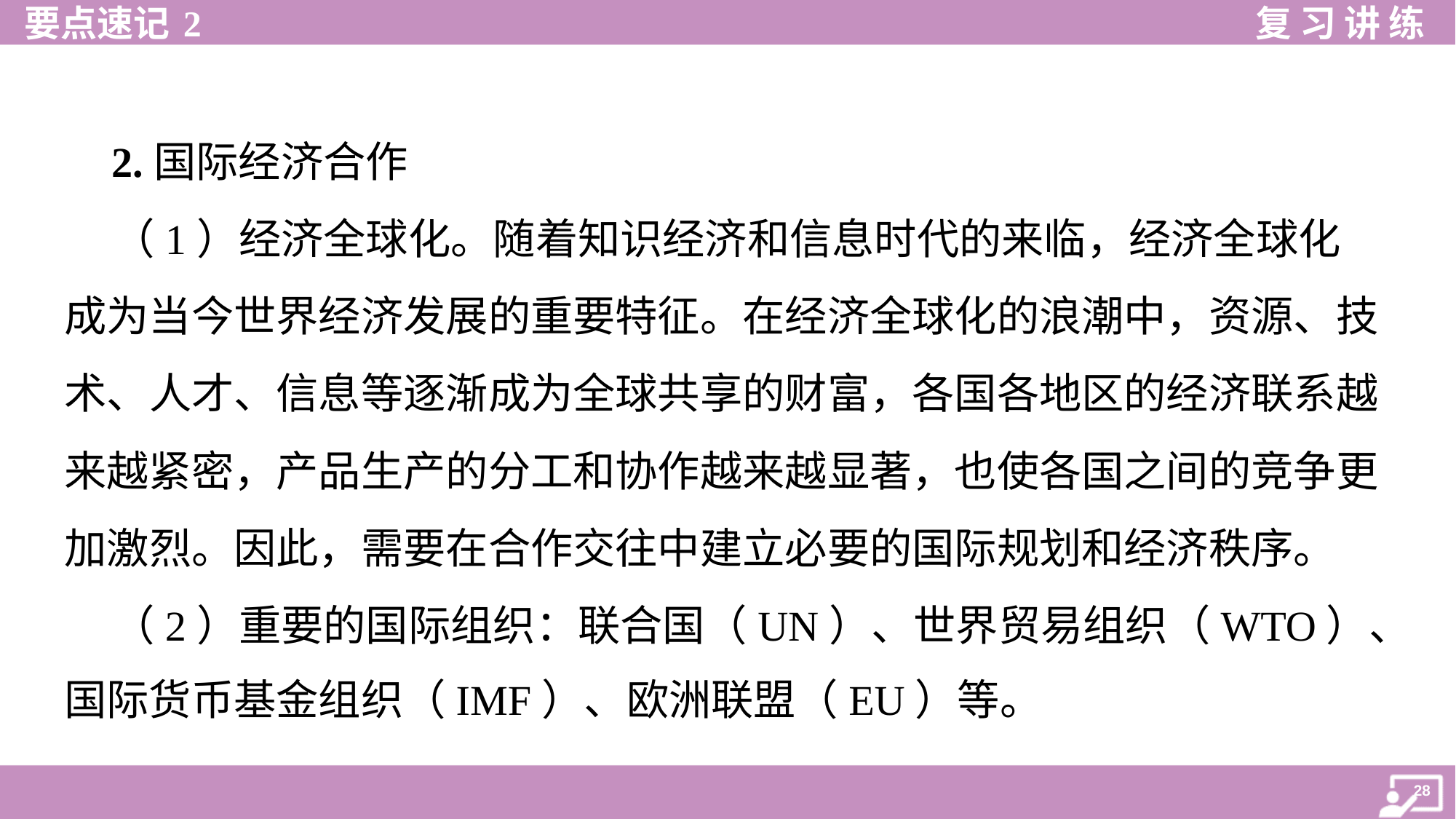

2.国际经济合作
    （1）经济全球化。随着知识经济和信息时代的来临，经济全球化
成为当今世界经济发展的重要特征。在经济全球化的浪潮中，资源、技
术、人才、信息等逐渐成为全球共享的财富，各国各地区的经济联系越
来越紧密，产品生产的分工和协作越来越显著，也使各国之间的竞争更
加激烈。因此，需要在合作交往中建立必要的国际规划和经济秩序。
    （2）重要的国际组织：联合国（UN）、世界贸易组织（WTO）、
国际货币基金组织（IMF）、欧洲联盟（EU）等。